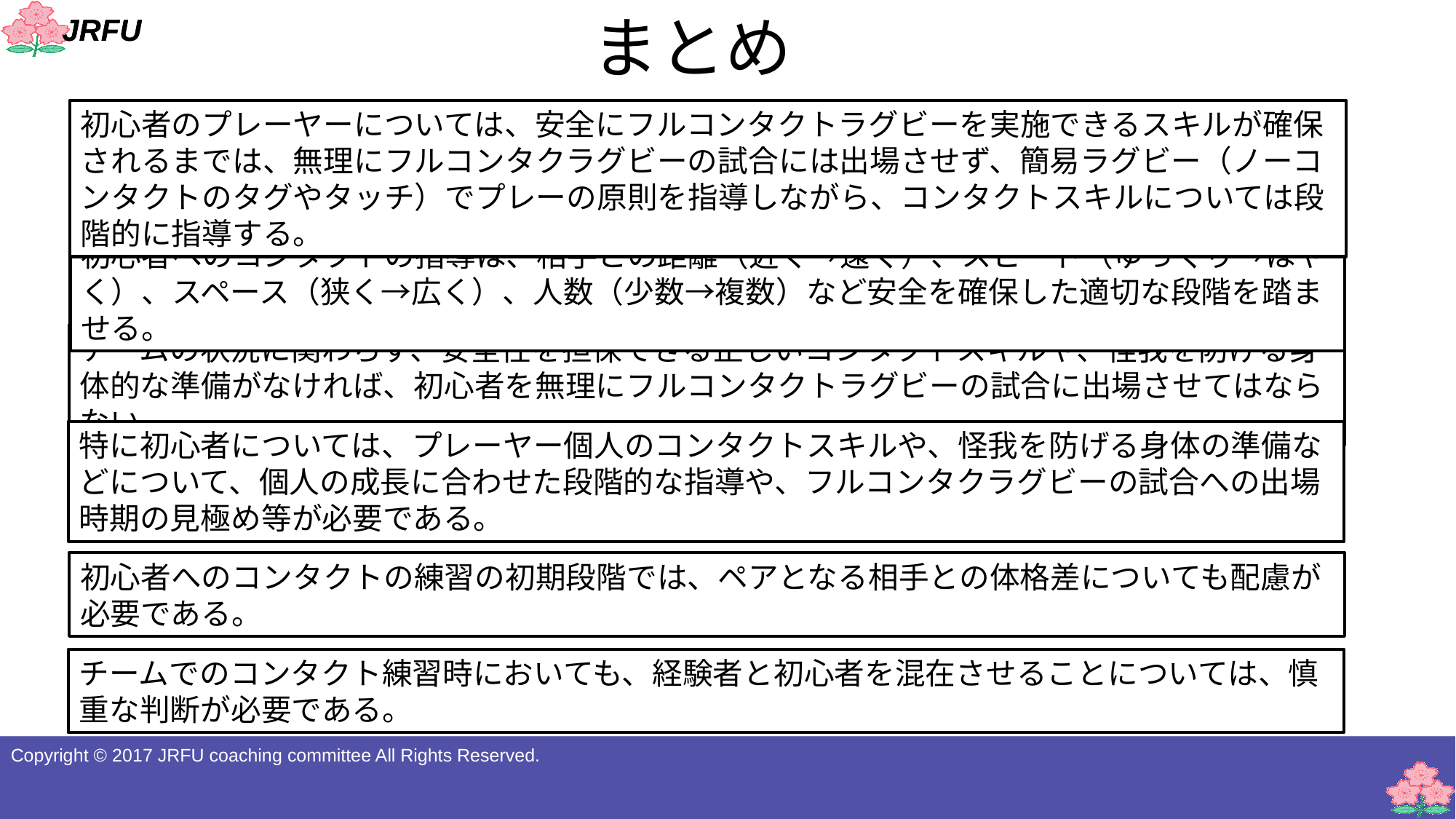

# まとめ
初心者のプレーヤーについては、安全にフルコンタクトラグビーを実施できるスキルが確保されるまでは、無理にフルコンタクラグビーの試合には出場させず、簡易ラグビー（ノーコンタクトのタグやタッチ）でプレーの原則を指導しながら、コンタクトスキルについては段階的に指導する。
初心者へのコンタクトの指導は、相手との距離（近く→遠く）、スピード（ゆっくり→はやく）、スペース（狭く→広く）、人数（少数→複数）など安全を確保した適切な段階を踏ませる。
チームの状況に関わらず、安全性を担保できる正しいコンタクトスキルや、怪我を防げる身体的な準備がなければ、初心者を無理にフルコンタクトラグビーの試合に出場させてはならない。
特に初心者については、プレーヤー個人のコンタクトスキルや、怪我を防げる身体の準備などについて、個人の成長に合わせた段階的な指導や、フルコンタクラグビーの試合への出場時期の見極め等が必要である。
初心者へのコンタクトの練習の初期段階では、ペアとなる相手との体格差についても配慮が必要である。
チームでのコンタクト練習時においても、経験者と初心者を混在させることについては、慎重な判断が必要である。
Copyright © 2017 JRFU coaching committee All Rights Reserved.